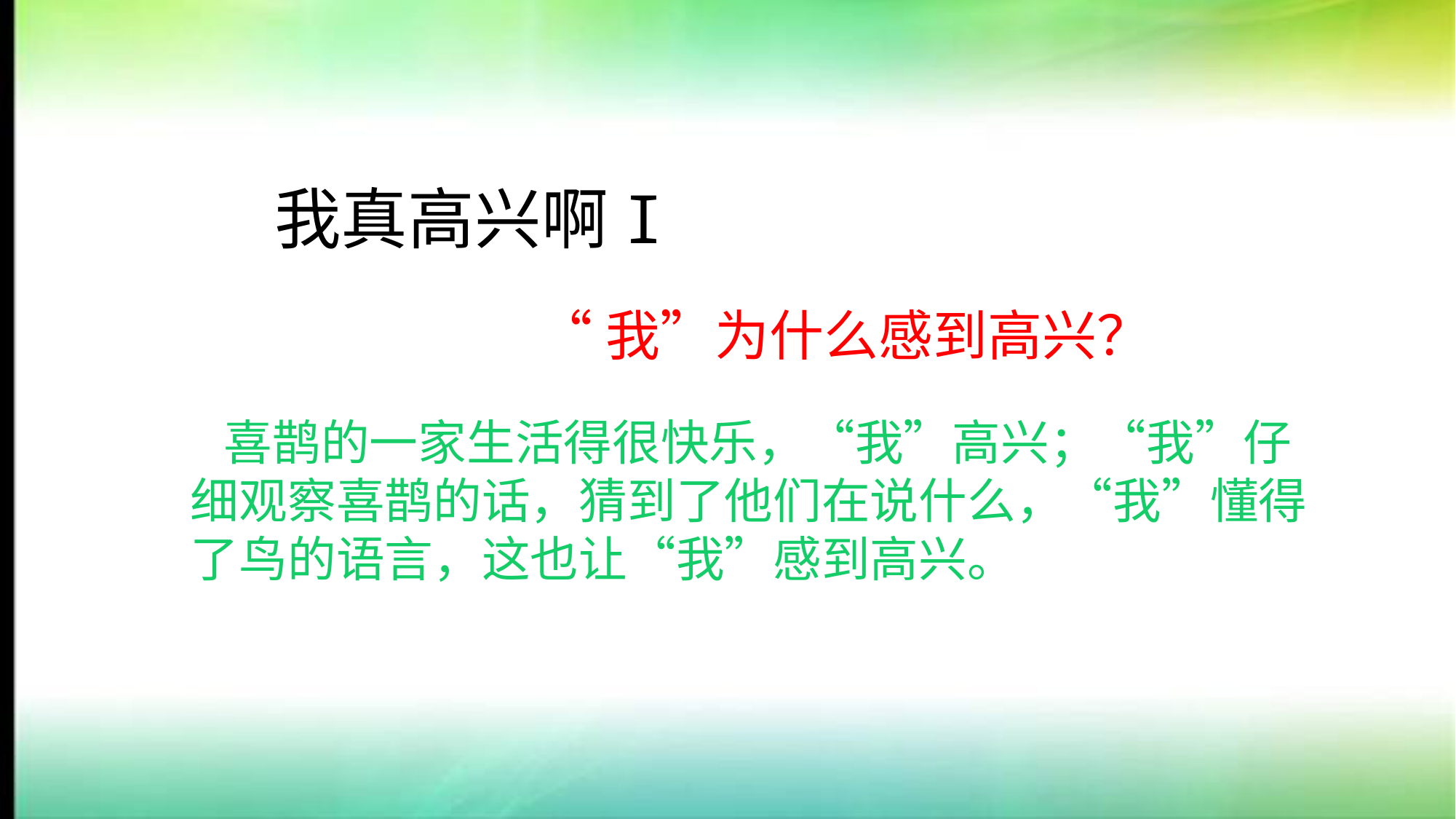

我真高兴啊I
“我”为什么感到高兴？
  喜鹊的一家生活得很快乐，“我”高兴；“我”仔细观察喜鹊的话，猜到了他们在说什么，“我”懂得了鸟的语言，这也让“我”感到高兴。